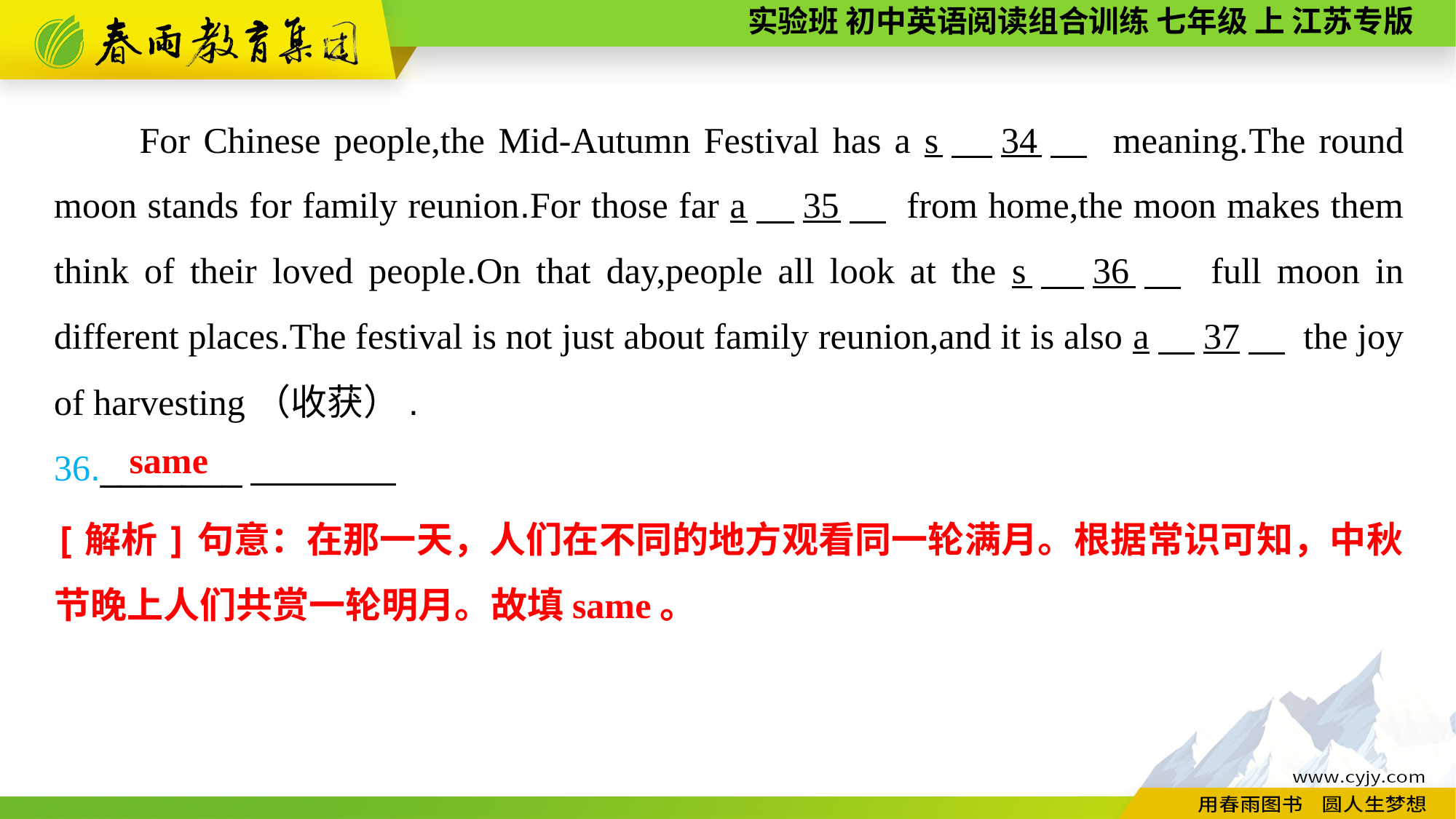

For Chinese people,the Mid-Autumn Festival has a s　34　 meaning.The round moon stands for family reunion.For those far a　35　 from home,the moon makes them think of their loved people.On that day,people all look at the s　36　 full moon in different places.The festival is not just about family reunion,and it is also a　37　 the joy of harvesting（收获）.
36._______
 same
[解析]句意：在那一天，人们在不同的地方观看同一轮满月。根据常识可知，中秋节晚上人们共赏一轮明月。故填same。